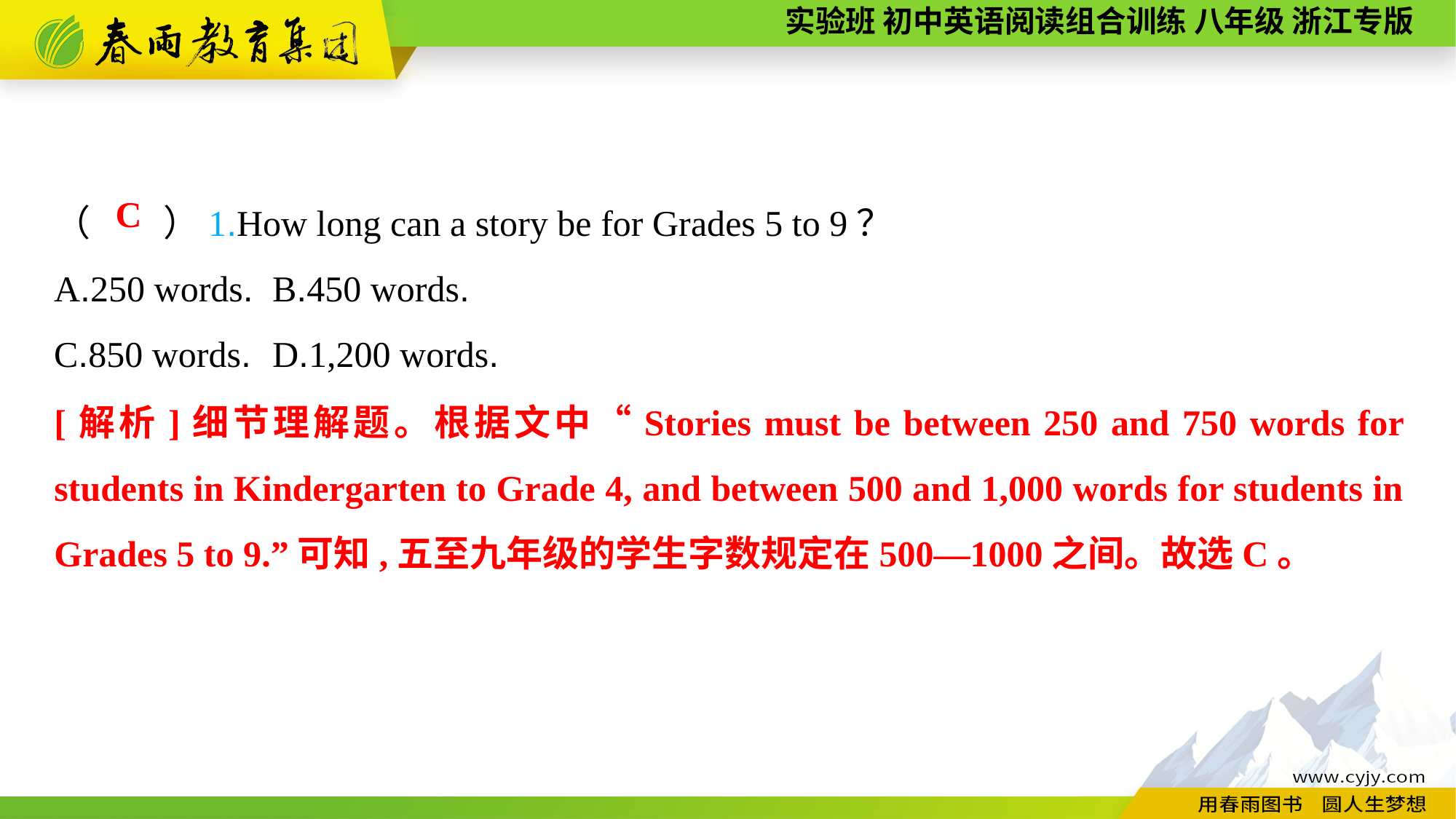

（　　）1.How long can a story be for Grades 5 to 9？
A.250 words.	B.450 words.
C.850 words.	D.1,200 words.
C
[解析]细节理解题。根据文中“Stories must be between 250 and 750 words for students in Kindergarten to Grade 4, and between 500 and 1,000 words for students in Grades 5 to 9.”可知,五至九年级的学生字数规定在500—1000之间。故选C。